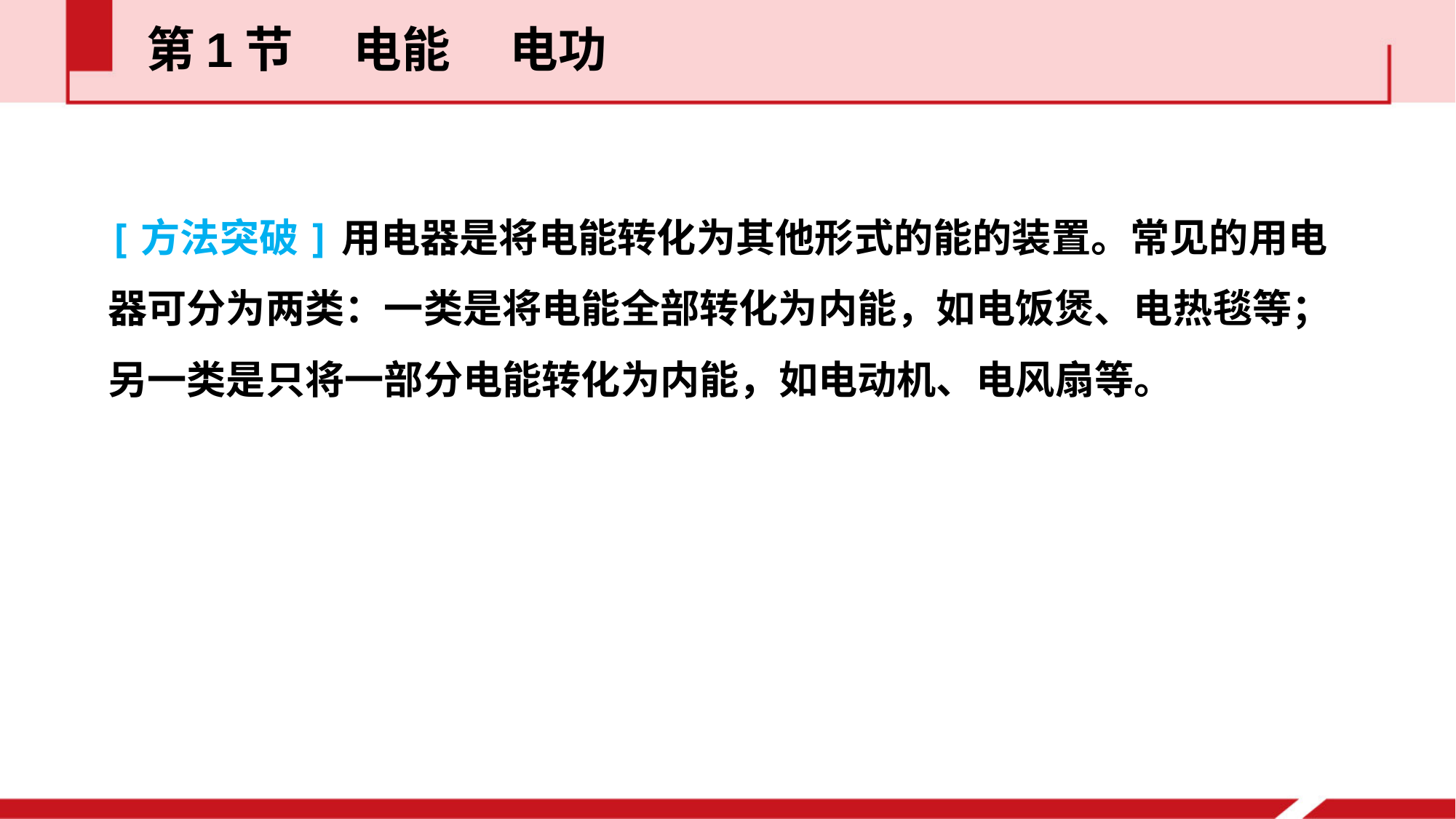

第1节  电能  电功
[方法突破]用电器是将电能转化为其他形式的能的装置。常见的用电器可分为两类：一类是将电能全部转化为内能，如电饭煲、电热毯等；另一类是只将一部分电能转化为内能，如电动机、电风扇等。